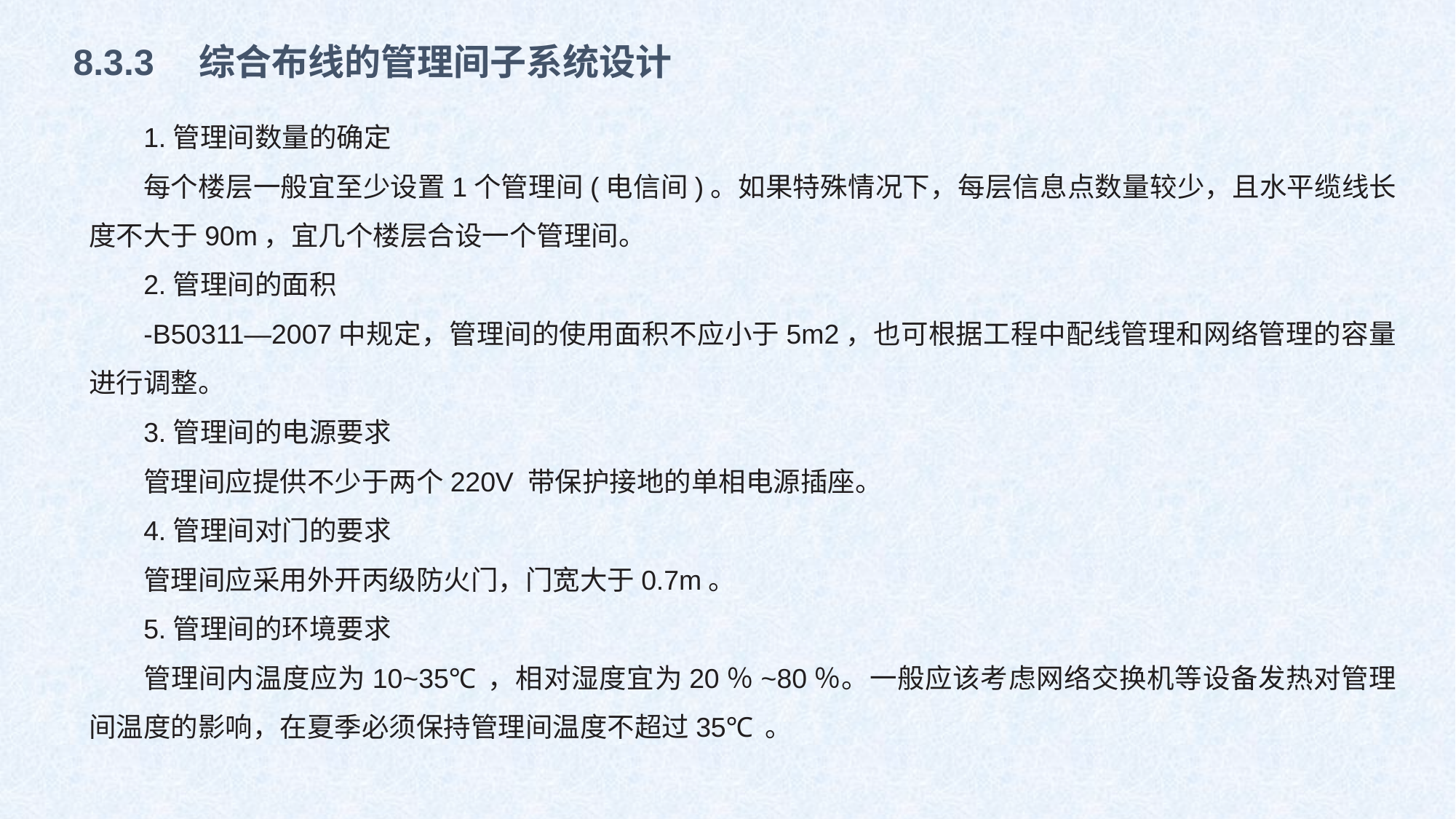

8.3.3　综合布线的管理间子系统设计
1.管理间数量的确定
每个楼层一般宜至少设置1个管理间(电信间)。如果特殊情况下，每层信息点数量较少，且水平缆线长度不大于90m，宜几个楼层合设一个管理间。
2.管理间的面积
-B50311—2007中规定，管理间的使用面积不应小于5m2，也可根据工程中配线管理和网络管理的容量进行调整。
3.管理间的电源要求
管理间应提供不少于两个220V 带保护接地的单相电源插座。
4.管理间对门的要求
管理间应采用外开丙级防火门，门宽大于0.7m。
5.管理间的环境要求
管理间内温度应为10~35℃，相对湿度宜为20％~80％。一般应该考虑网络交换机等设备发热对管理间温度的影响，在夏季必须保持管理间温度不超过35℃。